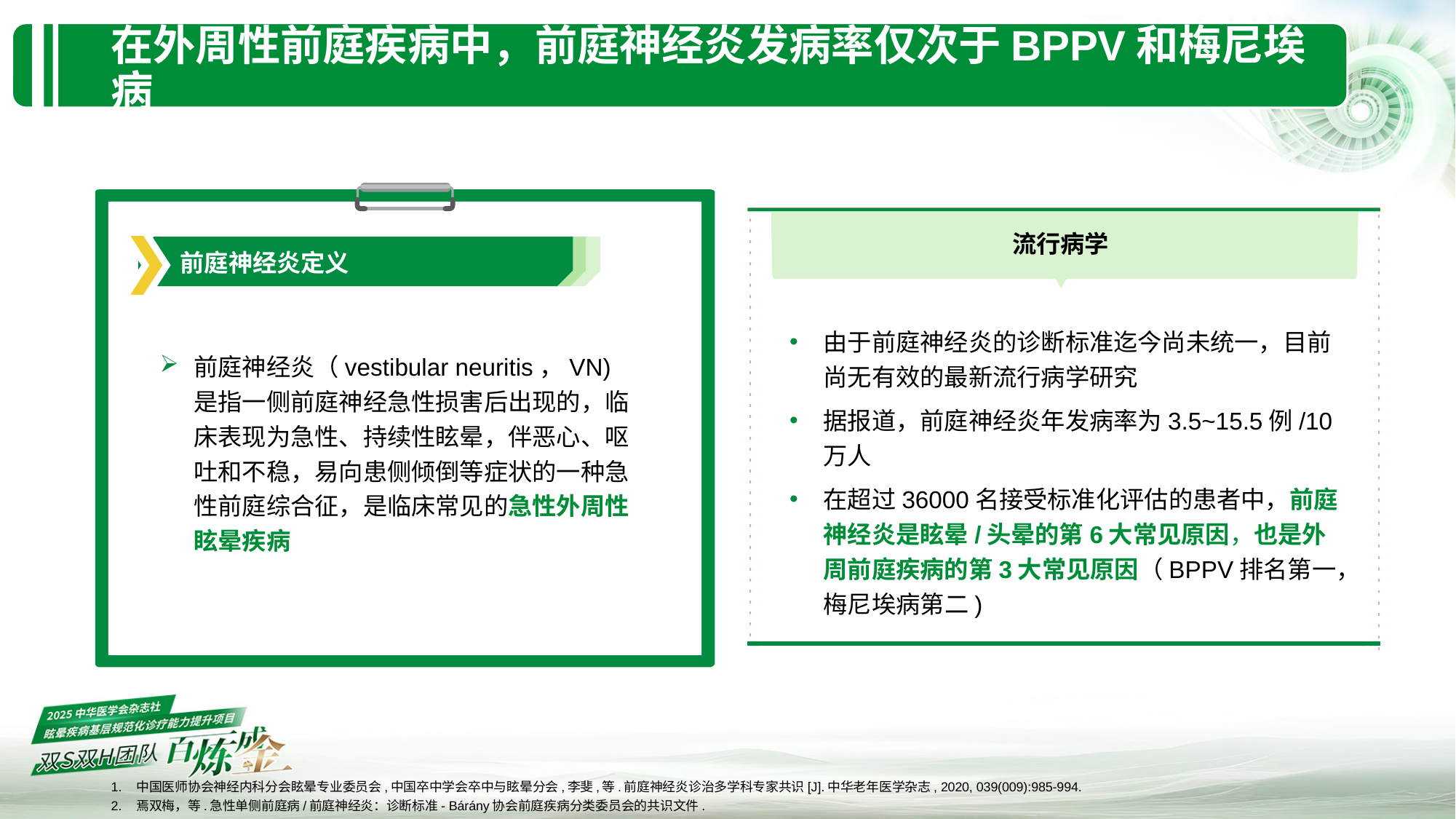

在外周性前庭疾病中，前庭神经炎发病率仅次于BPPV和梅尼埃病

流行病学

前庭神经炎定义
由于前庭神经炎的诊断标准迄今尚未统一，目前尚无有效的最新流行病学研究
据报道，前庭神经炎年发病率为3.5~15.5例/10万人
在超过36000名接受标准化评估的患者中，前庭神经炎是眩晕/头晕的第6大常见原因，也是外周前庭疾病的第3大常见原因（BPPV排名第一，梅尼埃病第二)
前庭神经炎（vestibular neuritis，VN)是指一侧前庭神经急性损害后出现的，临床表现为急性、持续性眩晕，伴恶心、呕吐和不稳，易向患侧倾倒等症状的一种急性前庭综合征，是临床常见的急性外周性眩晕疾病
中国医师协会神经内科分会眩晕专业委员会,中国卒中学会卒中与眩晕分会,李斐,等.前庭神经炎诊治多学科专家共识[J].中华老年医学杂志, 2020, 039(009):985-994.
焉双梅，等.急性单侧前庭病/前庭神经炎：诊断标准- Bárány协会前庭疾病分类委员会的共识文件.